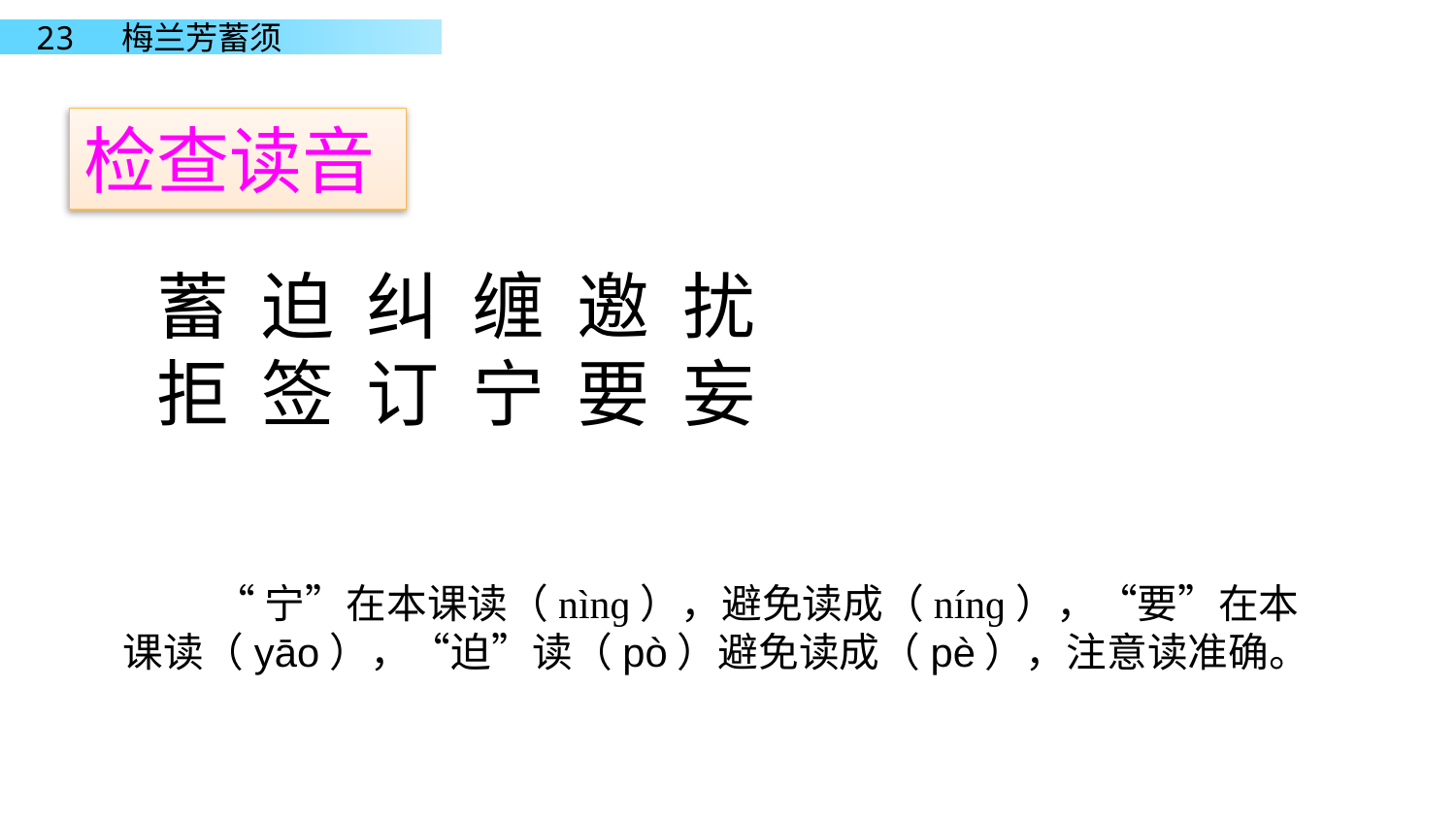

检查读音
蓄  迫  纠  缠  邀  扰
拒  签  订  宁  要  妄
     “宁”在本课读（nìnɡ），避免读成（nínɡ），“要”在本课读（yāo），“迫”读（pò）避免读成（pè），注意读准确。